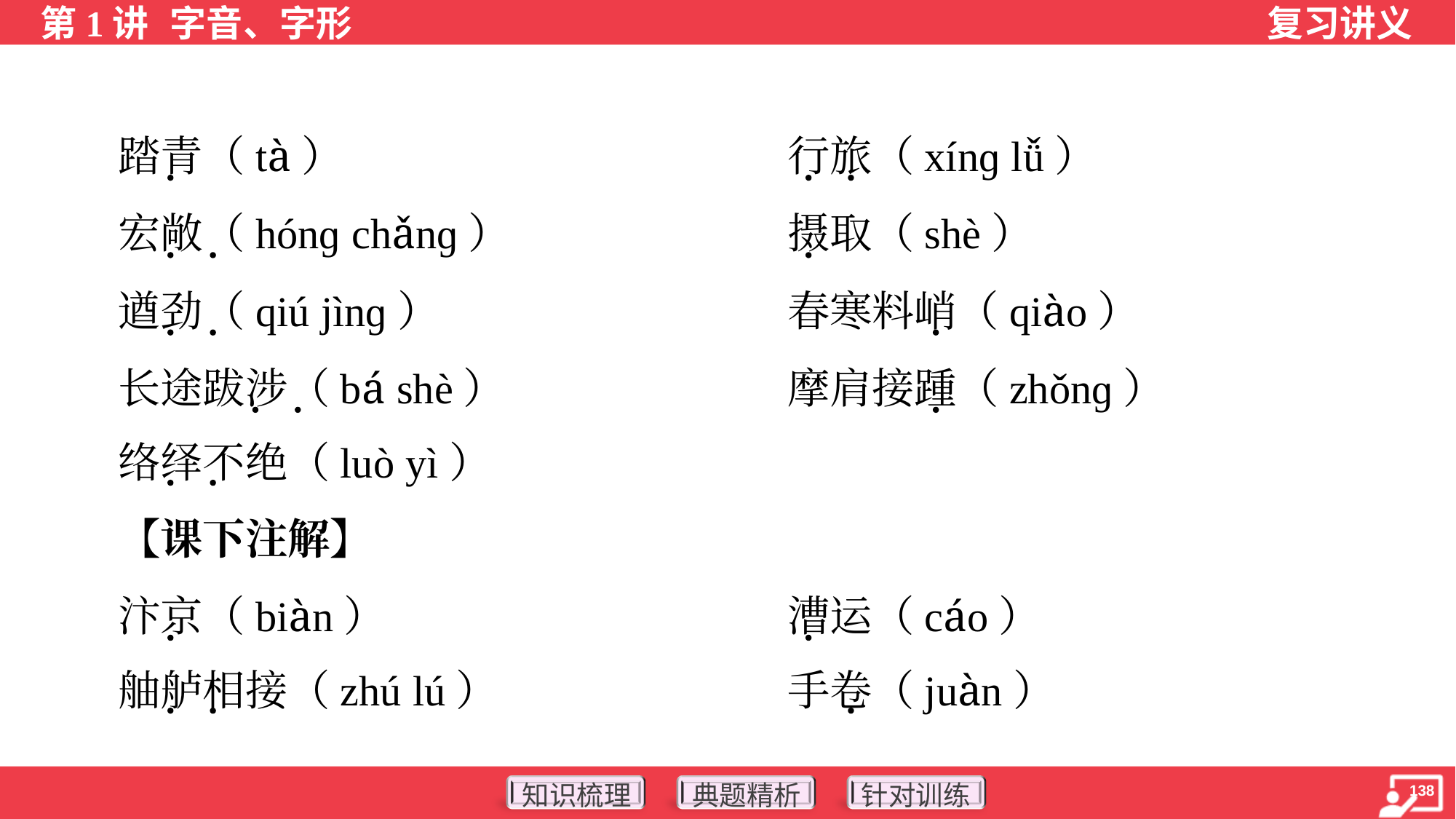

踏青（tà）	行旅（xínɡ lǚ）
    宏敞（hónɡ chǎnɡ）	摄取（shè）
    遒劲（qiú jìnɡ）	春寒料峭（qiào）
    长途跋涉（bá shè）	摩肩接踵（zhǒnɡ）
    络绎不绝（luò yì）

    【课下注解】
    汴京（biàn）	漕运（cáo）
    舳舻相接（zhú lú）	手卷（juàn）